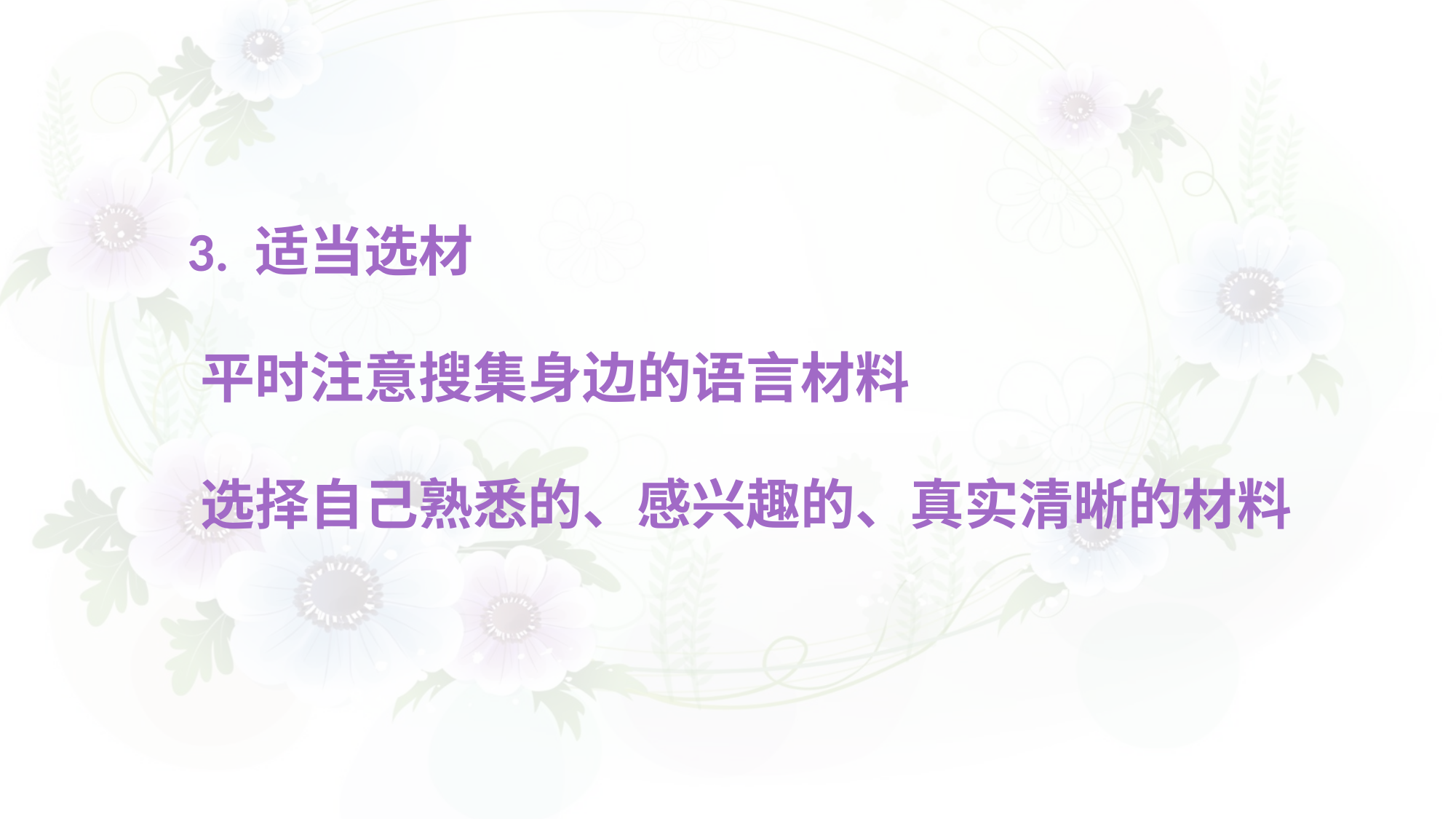

3. 适当选材

       平时注意搜集身边的语言材料

       选择自己熟悉的、感兴趣的、真实清晰的材料